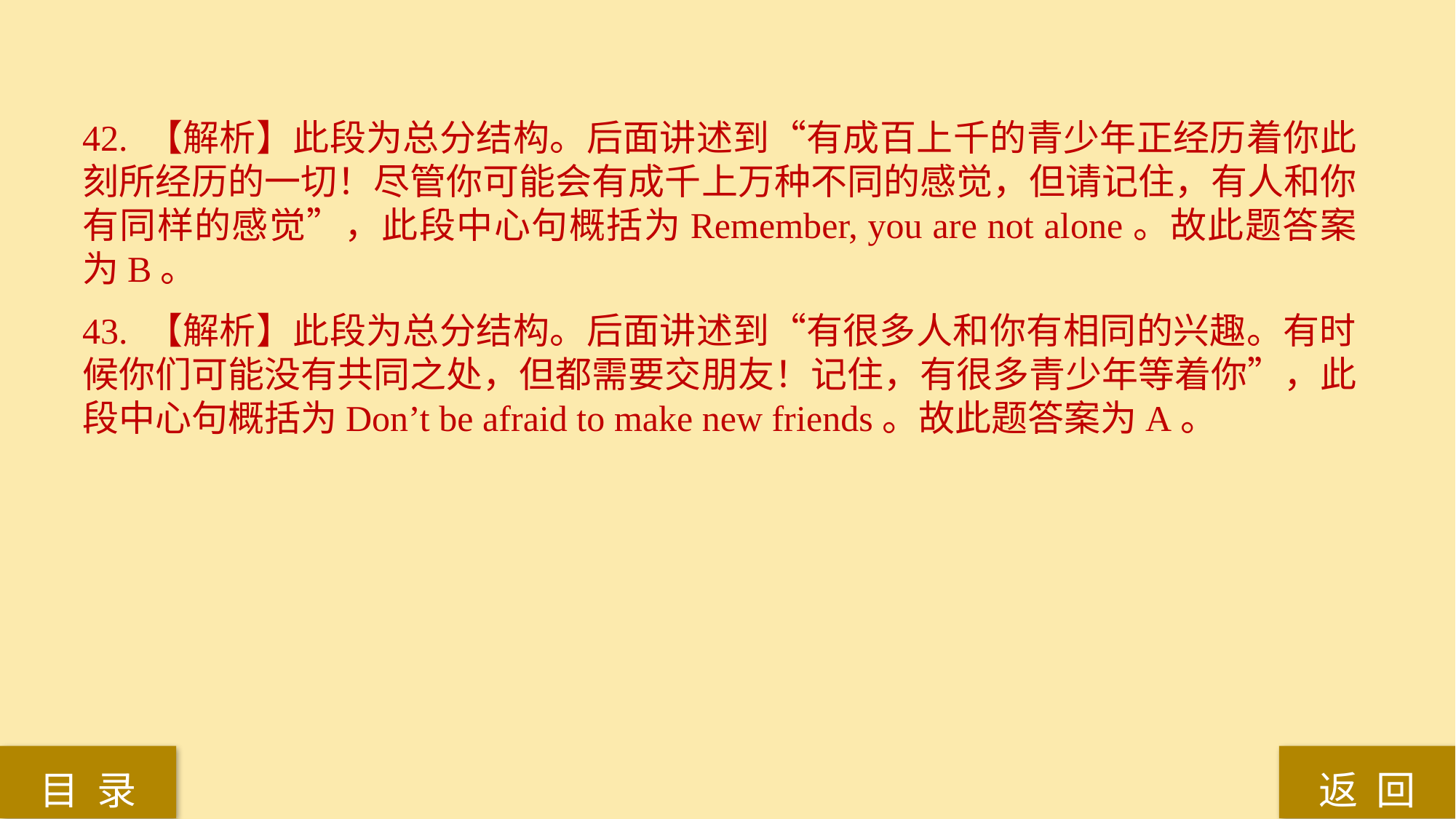

42. 【解析】此段为总分结构。后面讲述到“有成百上千的青少年正经历着你此刻所经历的一切！尽管你可能会有成千上万种不同的感觉，但请记住，有人和你有同样的感觉”，此段中心句概括为Remember, you are not alone。故此题答案为B。
43. 【解析】此段为总分结构。后面讲述到“有很多人和你有相同的兴趣。有时候你们可能没有共同之处，但都需要交朋友！记住，有很多青少年等着你”，此段中心句概括为Don’t be afraid to make new friends。故此题答案为A。
返  回